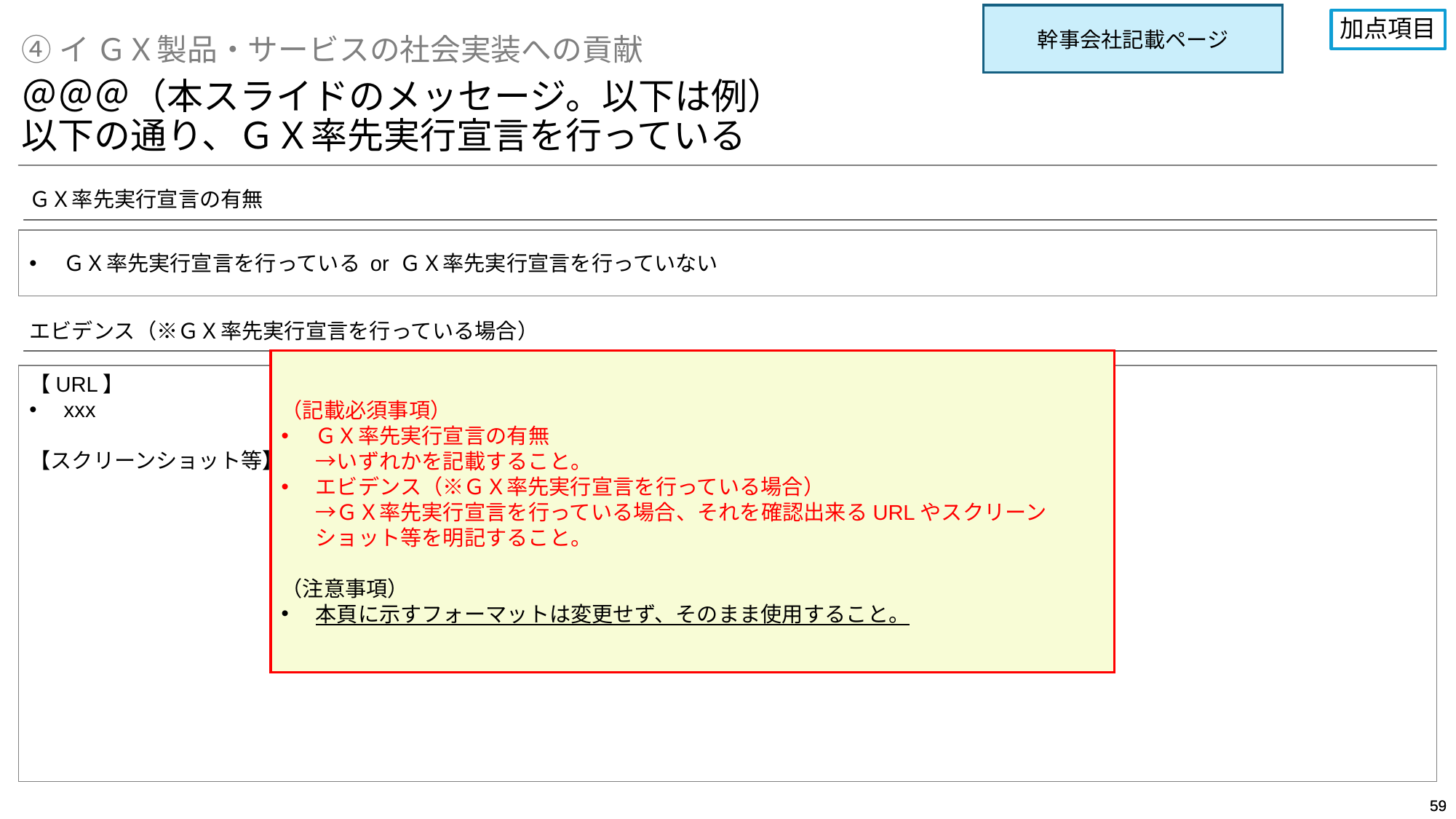

幹事会社記載ページ
加点項目
④イ ＧＸ製品・サービスの社会実装への貢献
＠＠＠（本スライドのメッセージ。以下は例）
以下の通り、ＧＸ率先実行宣言を行っている
ＧＸ率先実行宣言の有無
ＧＸ率先実行宣言を行っている or ＧＸ率先実行宣言を行っていない
エビデンス（※ＧＸ率先実行宣言を行っている場合）
【URL】
xxx

【スクリーンショット等】
（記載必須事項）
ＧＸ率先実行宣言の有無
→いずれかを記載すること。
エビデンス（※ＧＸ率先実行宣言を行っている場合）
→ＧＸ率先実行宣言を行っている場合、それを確認出来るURLやスクリーンショット等を明記すること。

（注意事項）
本頁に示すフォーマットは変更せず、そのまま使用すること。